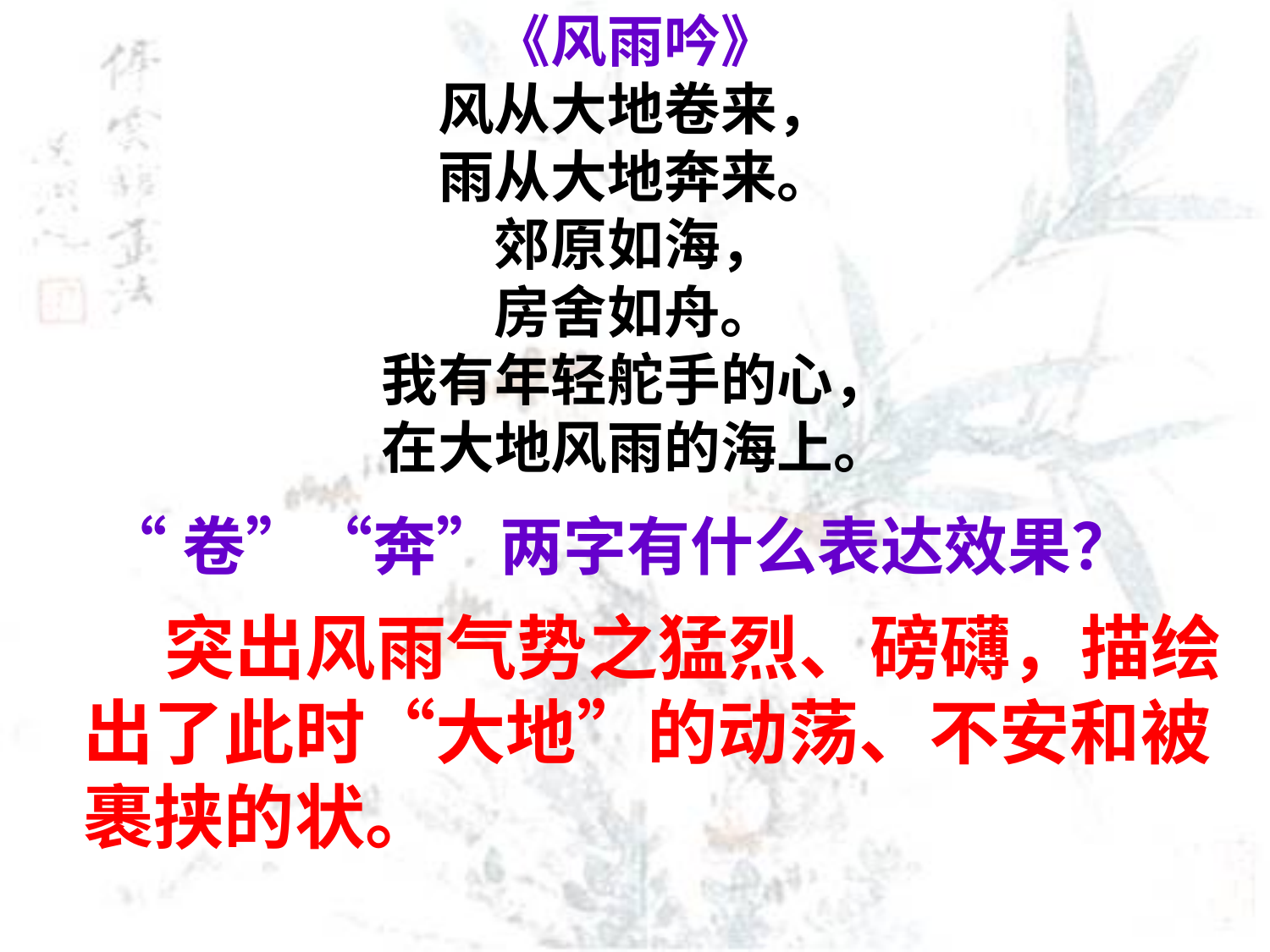

《风雨吟》
风从大地卷来，
雨从大地奔来。
郊原如海，
房舍如舟。
我有年轻舵手的心，
在大地风雨的海上。
“卷”“奔”两字有什么表达效果？
    突出风雨气势之猛烈、磅礴，描绘出了此时“大地”的动荡、不安和被裹挟的状。